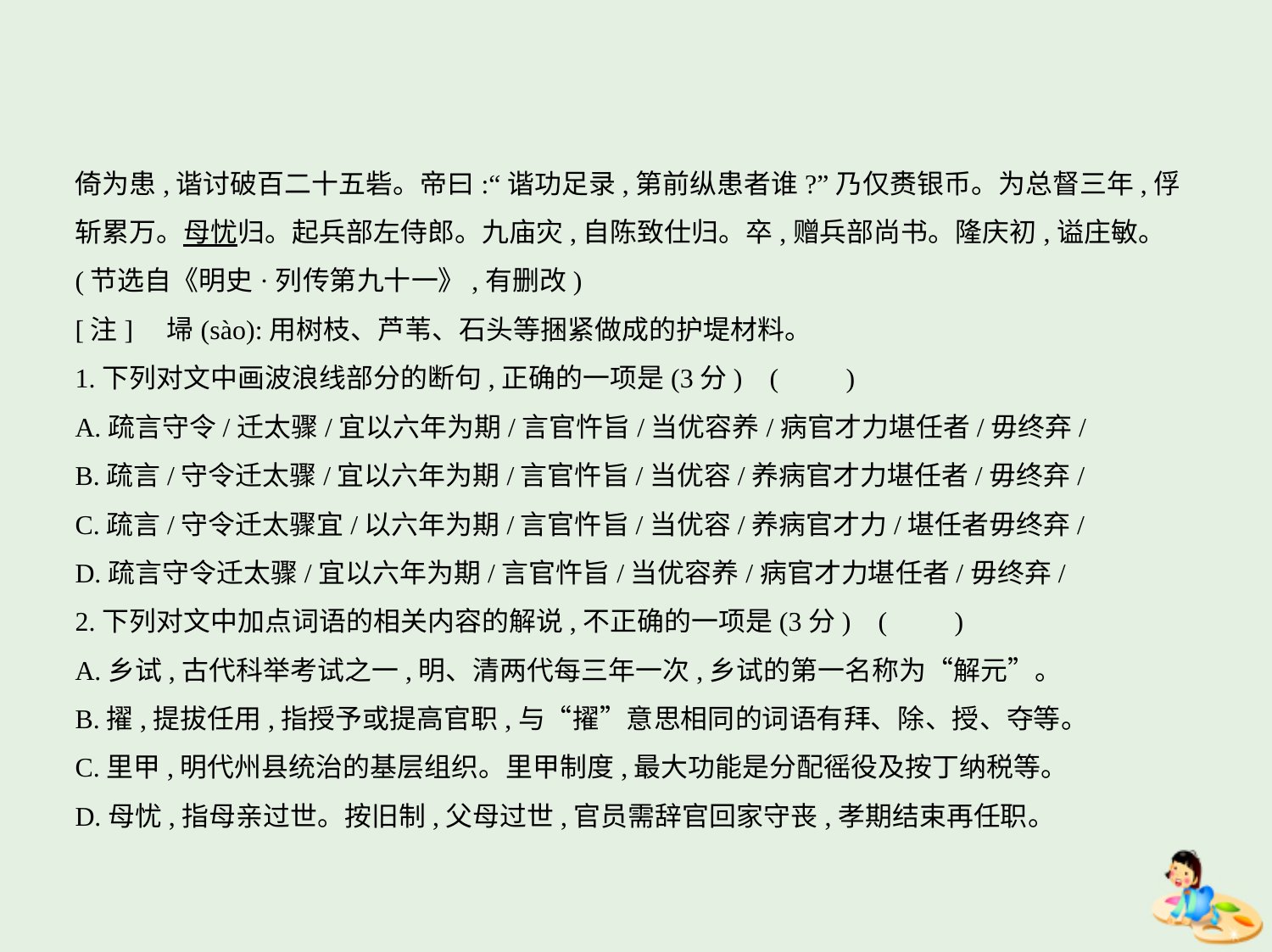

倚为患,谐讨破百二十五砦。帝曰:“谐功足录,第前纵患者谁?”乃仅赉银币。为总督三年,俘
斩累万。母忧归。起兵部左侍郎。九庙灾,自陈致仕归。卒,赠兵部尚书。隆庆初,谥庄敏。
(节选自《明史·列传第九十一》,有删改)
[注]    埽(sào):用树枝、芦苇、石头等捆紧做成的护堤材料。
1.下列对文中画波浪线部分的断句,正确的一项是(3分) (　　)
A.疏言守令/迁太骤/宜以六年为期/言官忤旨/当优容养/病官才力堪任者/毋终弃/
B.疏言/守令迁太骤/宜以六年为期/言官忤旨/当优容/养病官才力堪任者/毋终弃/
C.疏言/守令迁太骤宜/以六年为期/言官忤旨/当优容/养病官才力/堪任者毋终弃/
D.疏言守令迁太骤/宜以六年为期/言官忤旨/当优容养/病官才力堪任者/毋终弃/
2.下列对文中加点词语的相关内容的解说,不正确的一项是(3分) (　　)
A.乡试,古代科举考试之一,明、清两代每三年一次,乡试的第一名称为“解元”。
B.擢,提拔任用,指授予或提高官职,与“擢”意思相同的词语有拜、除、授、夺等。
C.里甲,明代州县统治的基层组织。里甲制度,最大功能是分配徭役及按丁纳税等。
D.母忧,指母亲过世。按旧制,父母过世,官员需辞官回家守丧,孝期结束再任职。